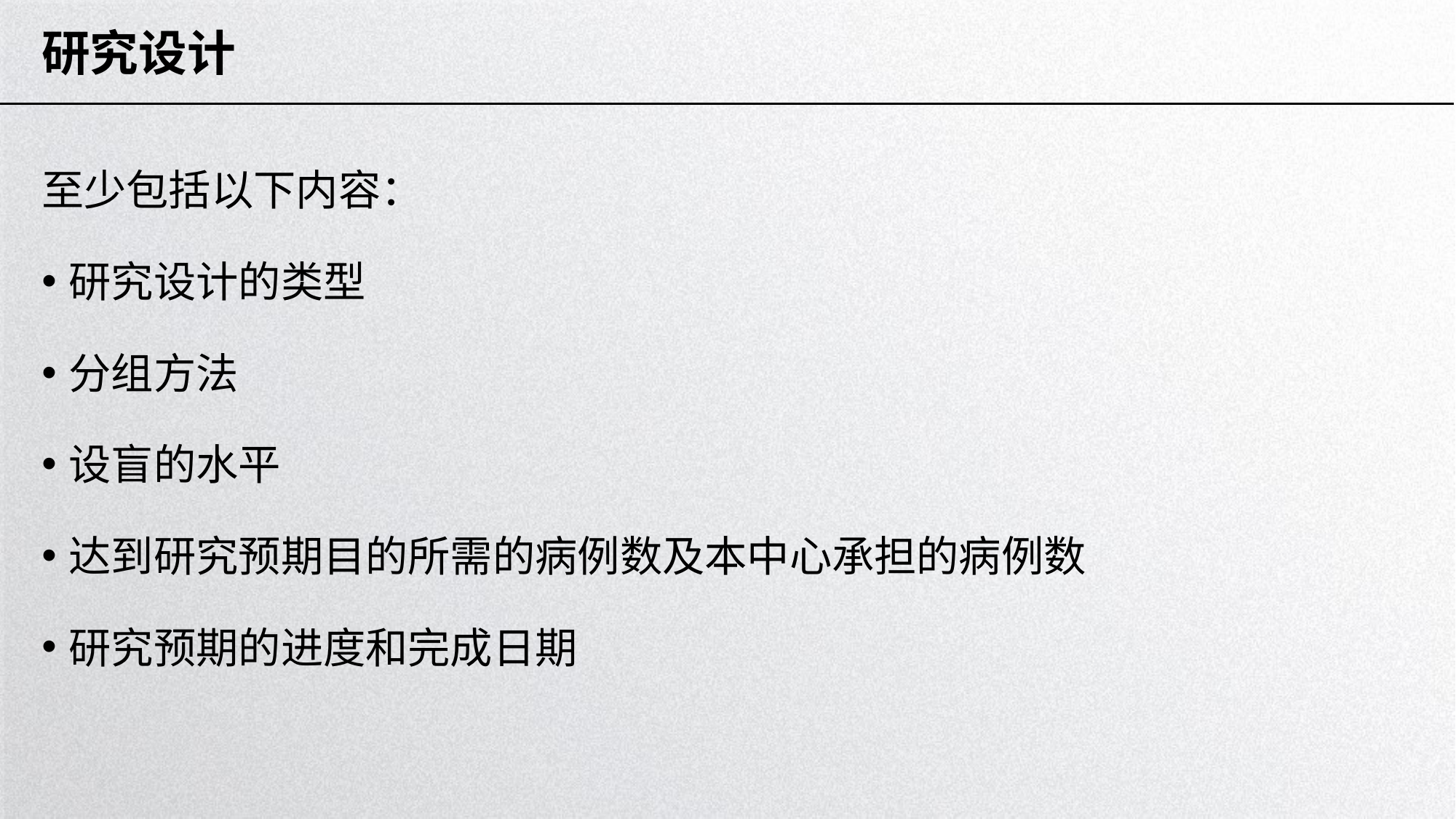

# 研究设计
至少包括以下内容：
研究设计的类型
分组方法
设盲的水平
达到研究预期目的所需的病例数及本中心承担的病例数
研究预期的进度和完成日期